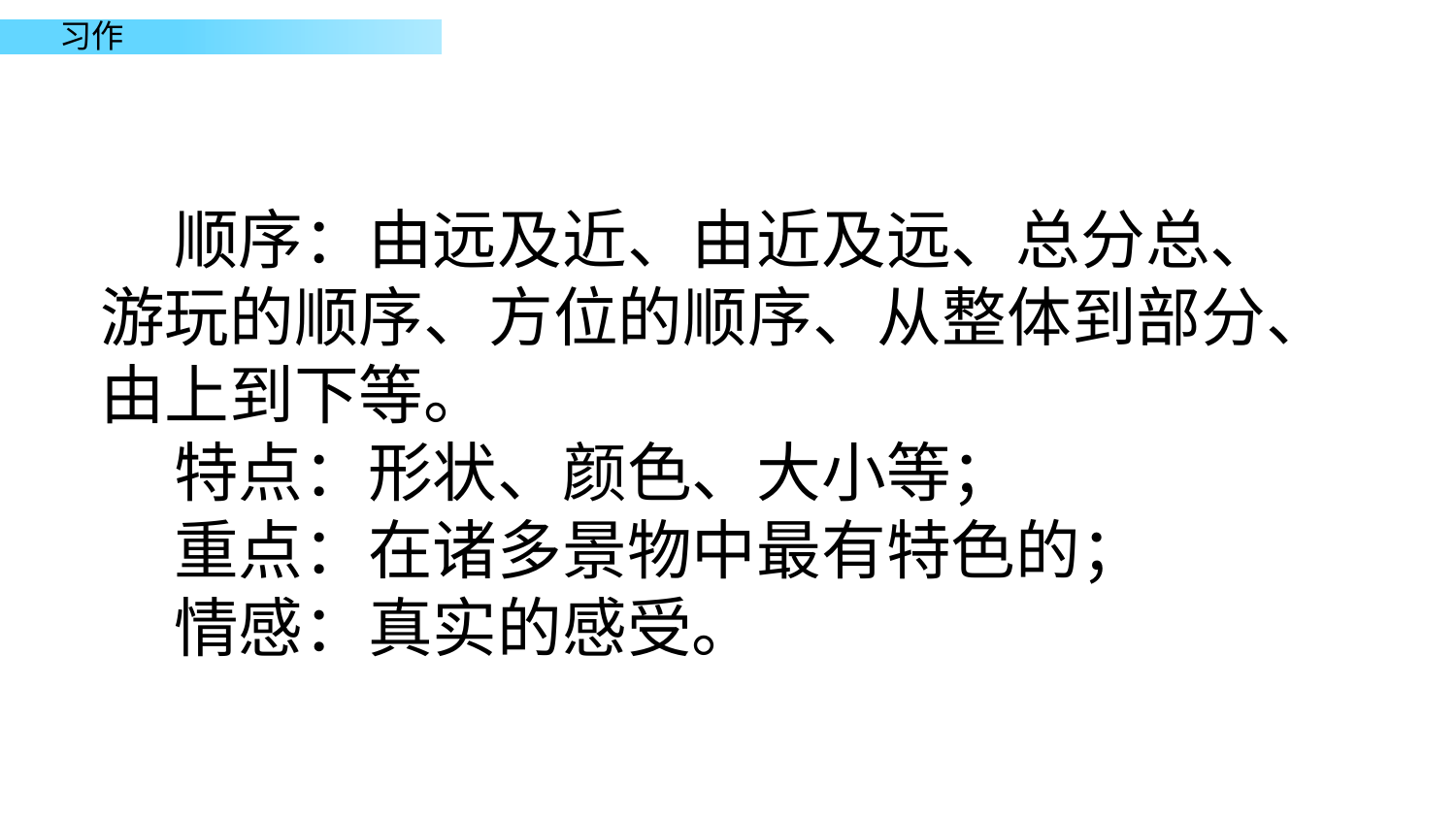

顺序：由远及近、由近及远、总分总、游玩的顺序、方位的顺序、从整体到部分、由上到下等。
    特点：形状、颜色、大小等；
    重点：在诸多景物中最有特色的；
    情感：真实的感受。